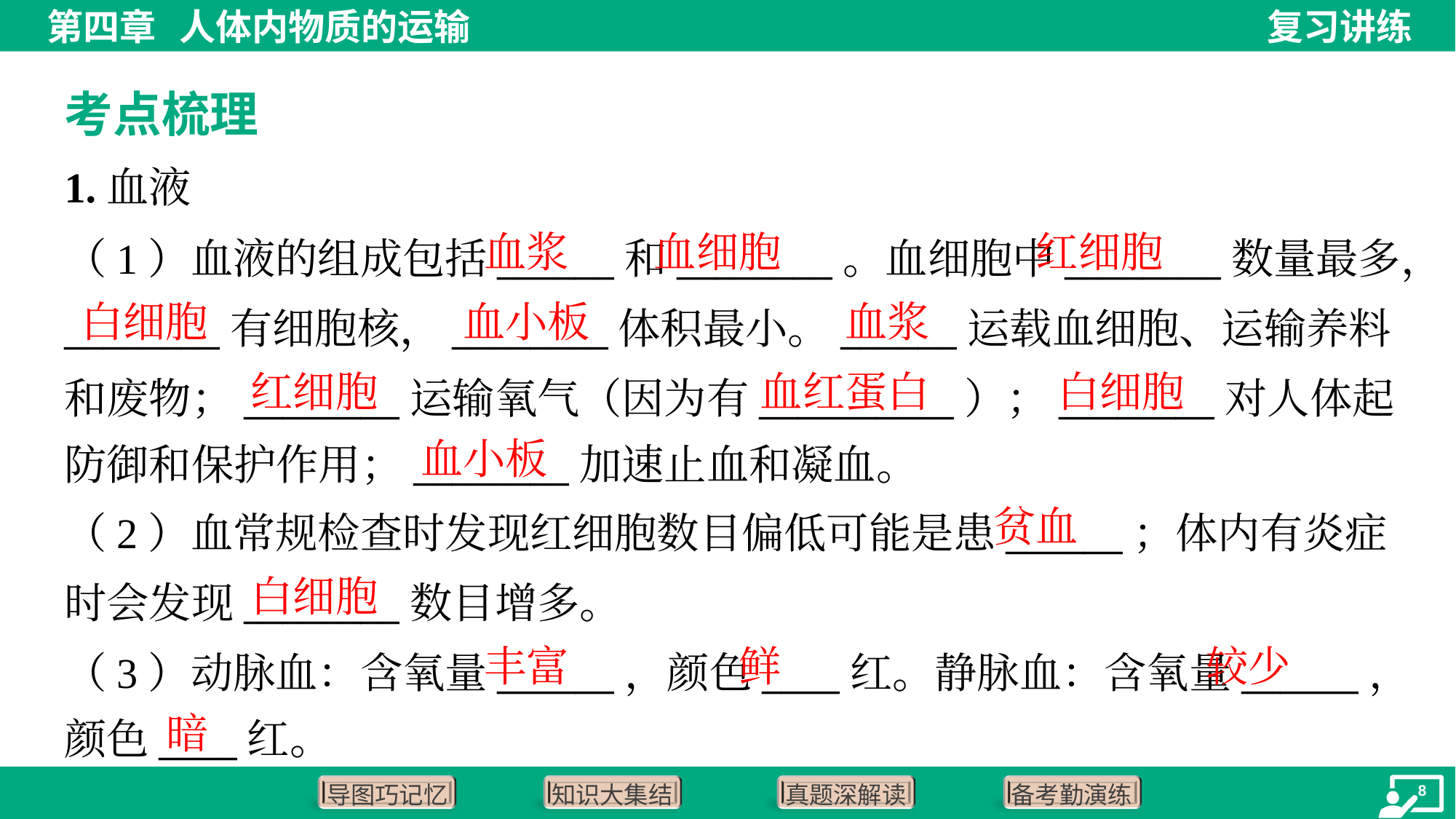

考点梳理
1.血液
血浆
血细胞
红细胞
（1）血液的组成包括______和________。血细胞中________数量最多，
________有细胞核，________体积最小。______运载血细胞、运输养料
和废物；________运输氧气（因为有__________）；________对人体起
防御和保护作用；________加速止血和凝血。
白细胞
血小板
血浆
红细胞
血红蛋白
白细胞
血小板
贫血
（2）血常规检查时发现红细胞数目偏低可能是患______；体内有炎症
时会发现________数目增多。
（3）动脉血：含氧量______，颜色____红。静脉血：含氧量______，
颜色____红。
白细胞
丰富
鲜
较少
暗